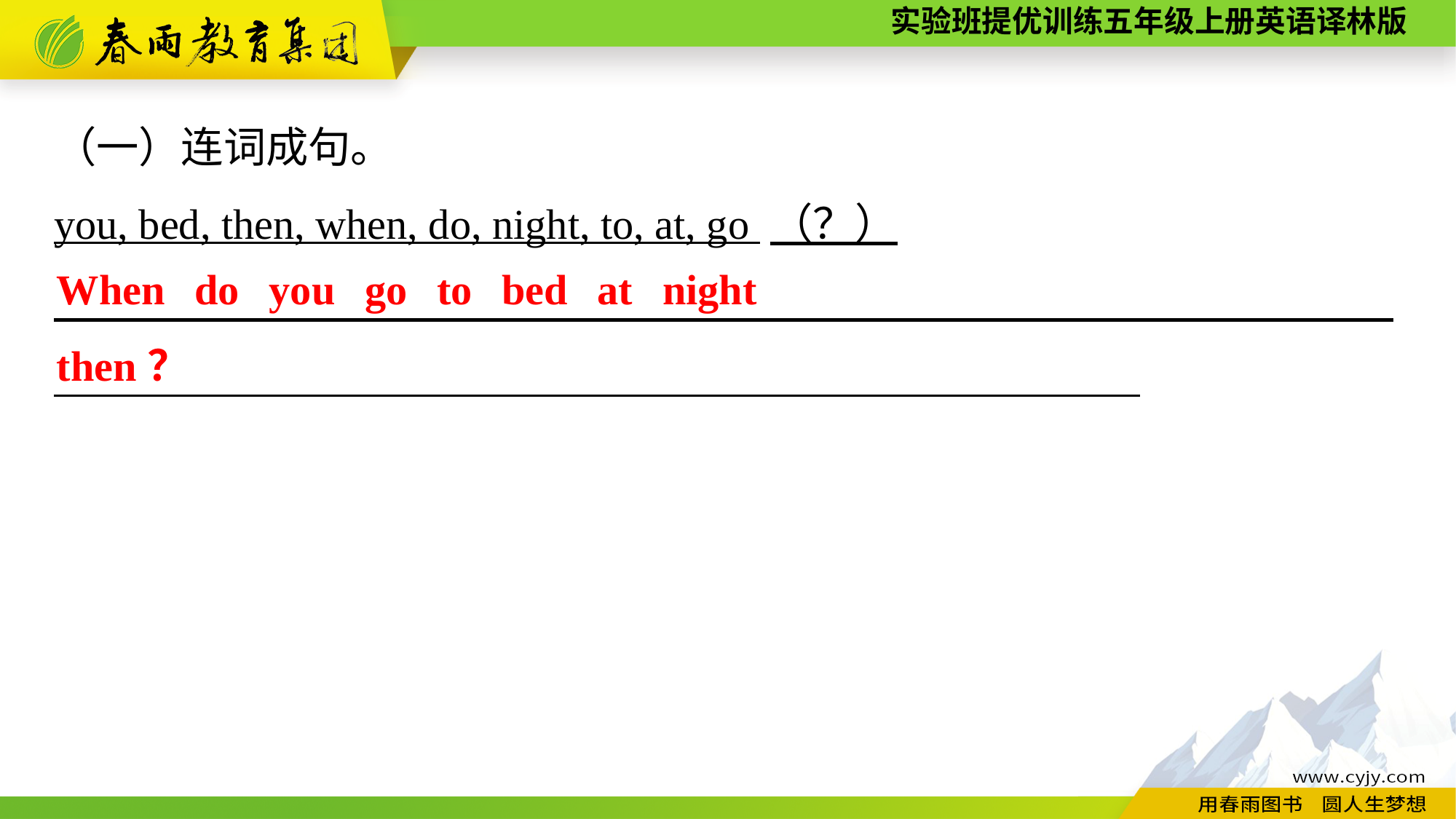

（一）连词成句。
you, bed, then, when, do, night, to, at, go （？）
　　　　　　___________________________________________________
When do you go to bed at night then？